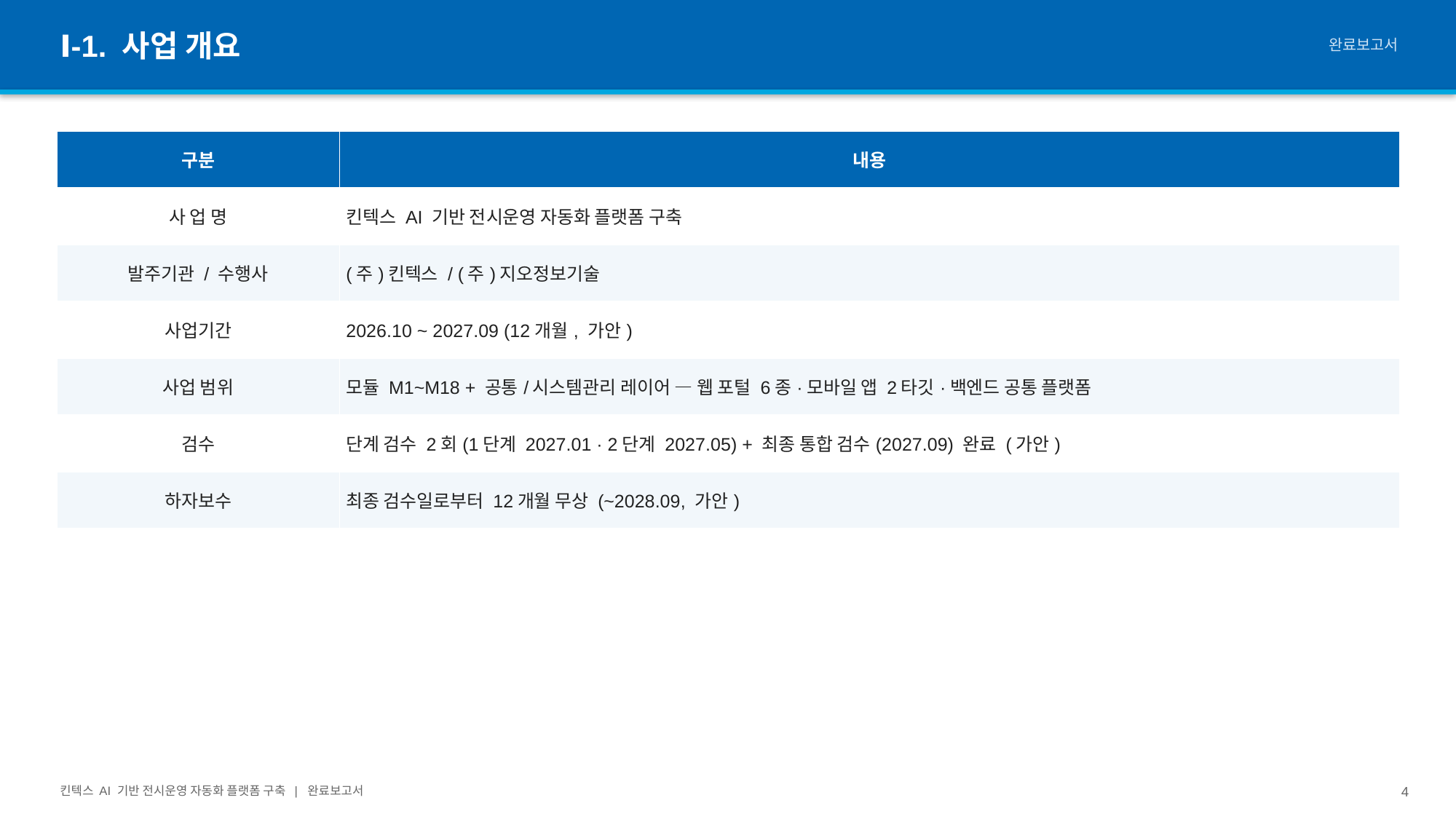

Ⅰ-1. 사업 개요
완료보고서

| 구분 | 내용 |
| --- | --- |
| 사 업 명 | 킨텍스 AI 기반 전시운영 자동화 플랫폼 구축 |
| 발주기관 / 수행사 | (주)킨텍스 / (주)지오정보기술 |
| 사업기간 | 2026.10 ~ 2027.09 (12개월, 가안) |
| 사업 범위 | 모듈 M1~M18 + 공통/시스템관리 레이어 — 웹 포털 6종·모바일 앱 2타깃·백엔드 공통 플랫폼 |
| 검수 | 단계 검수 2회(1단계 2027.01 · 2단계 2027.05) + 최종 통합 검수(2027.09) 완료 (가안) |
| 하자보수 | 최종 검수일로부터 12개월 무상 (~2028.09, 가안) |
킨텍스 AI 기반 전시운영 자동화 플랫폼 구축  |  완료보고서
4